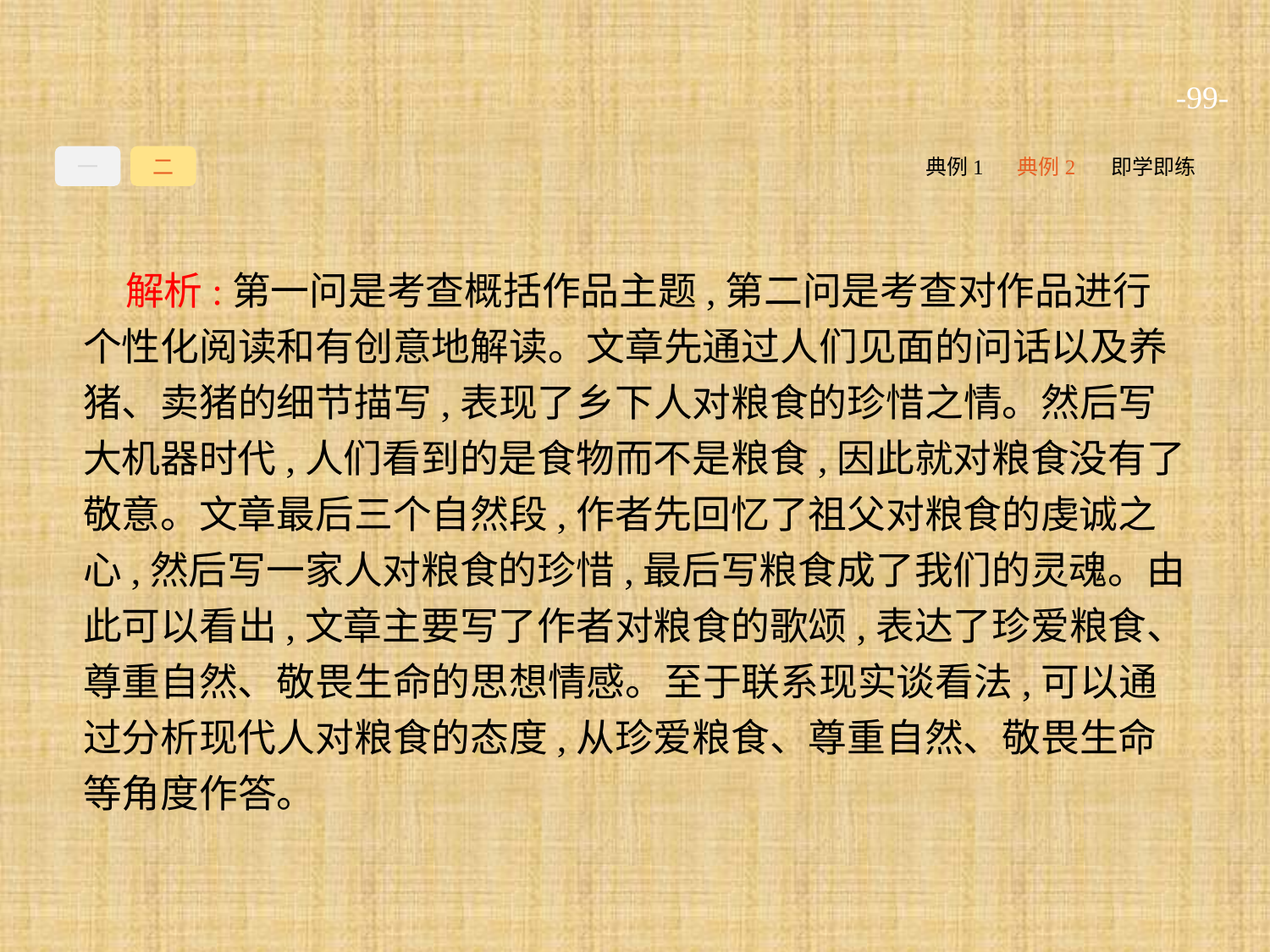

-99-
一
二
典例1
典例2
即学即练
解析:第一问是考查概括作品主题,第二问是考查对作品进行个性化阅读和有创意地解读。文章先通过人们见面的问话以及养猪、卖猪的细节描写,表现了乡下人对粮食的珍惜之情。然后写大机器时代,人们看到的是食物而不是粮食,因此就对粮食没有了敬意。文章最后三个自然段,作者先回忆了祖父对粮食的虔诚之心,然后写一家人对粮食的珍惜,最后写粮食成了我们的灵魂。由此可以看出,文章主要写了作者对粮食的歌颂,表达了珍爱粮食、尊重自然、敬畏生命的思想情感。至于联系现实谈看法,可以通过分析现代人对粮食的态度,从珍爱粮食、尊重自然、敬畏生命等角度作答。